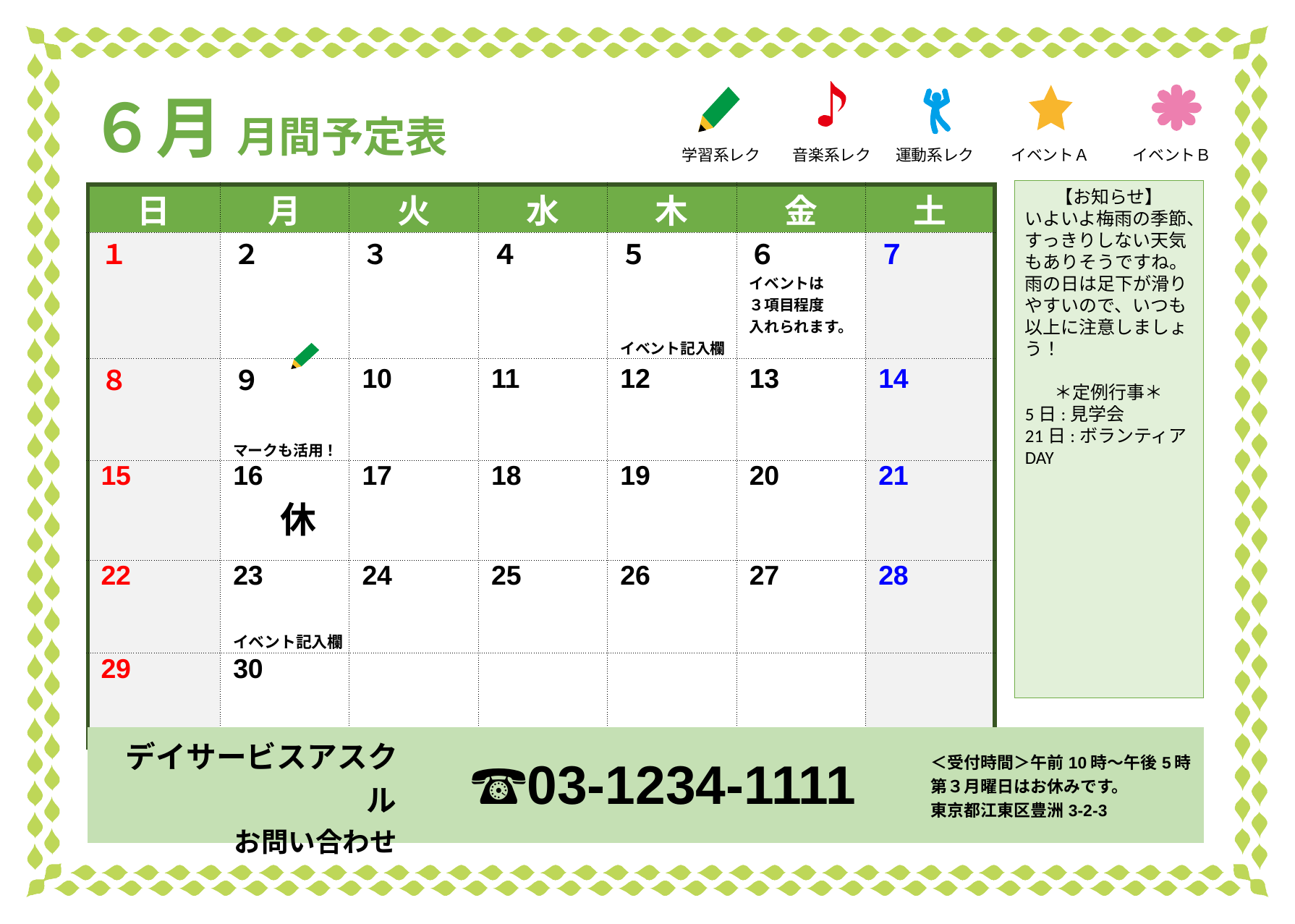

６月 月間予定表

学習系レク
音楽系レク
運動系レク
イベントＡ
イベントＢ
【お知らせ】
いよいよ梅雨の季節、すっきりしない天気もありそうですね。
雨の日は足下が滑りやすいので、いつも以上に注意しましょう！

＊定例行事＊
5日:見学会
21日:ボランティアDAY
| 日 | 月 | 火 | 水 | 木 | 金 | 土 |
| --- | --- | --- | --- | --- | --- | --- |
| １ | ２ | ３ | ４ | ５ | ６ | ７ |
|  |  |  |  | イベント記入欄 | イベントは ３項目程度 入れられます。 |  |
| ８ | ９ | 10 | 11 | 12 | 13 | 14 |
|  | マークも活用！ |  |  |  |  |  |
| 15 | 16 | 17 | 18 | 19 | 20 | 21 |
|  | 休 |  |  |  |  |  |
| 22 | 23 | 24 | 25 | 26 | 27 | 28 |
|  | イベント記入欄 |  |  |  |  |  |
| 29 | 30 |  |  |  |  |  |
|  |  |  |  |  |  |  |

| デイサービスアスクル お問い合わせ | ☎03-1234-1111 | ＜受付時間＞午前10時〜午後5時 第３月曜日はお休みです。 東京都江東区豊洲3-2-3 |
| --- | --- | --- |